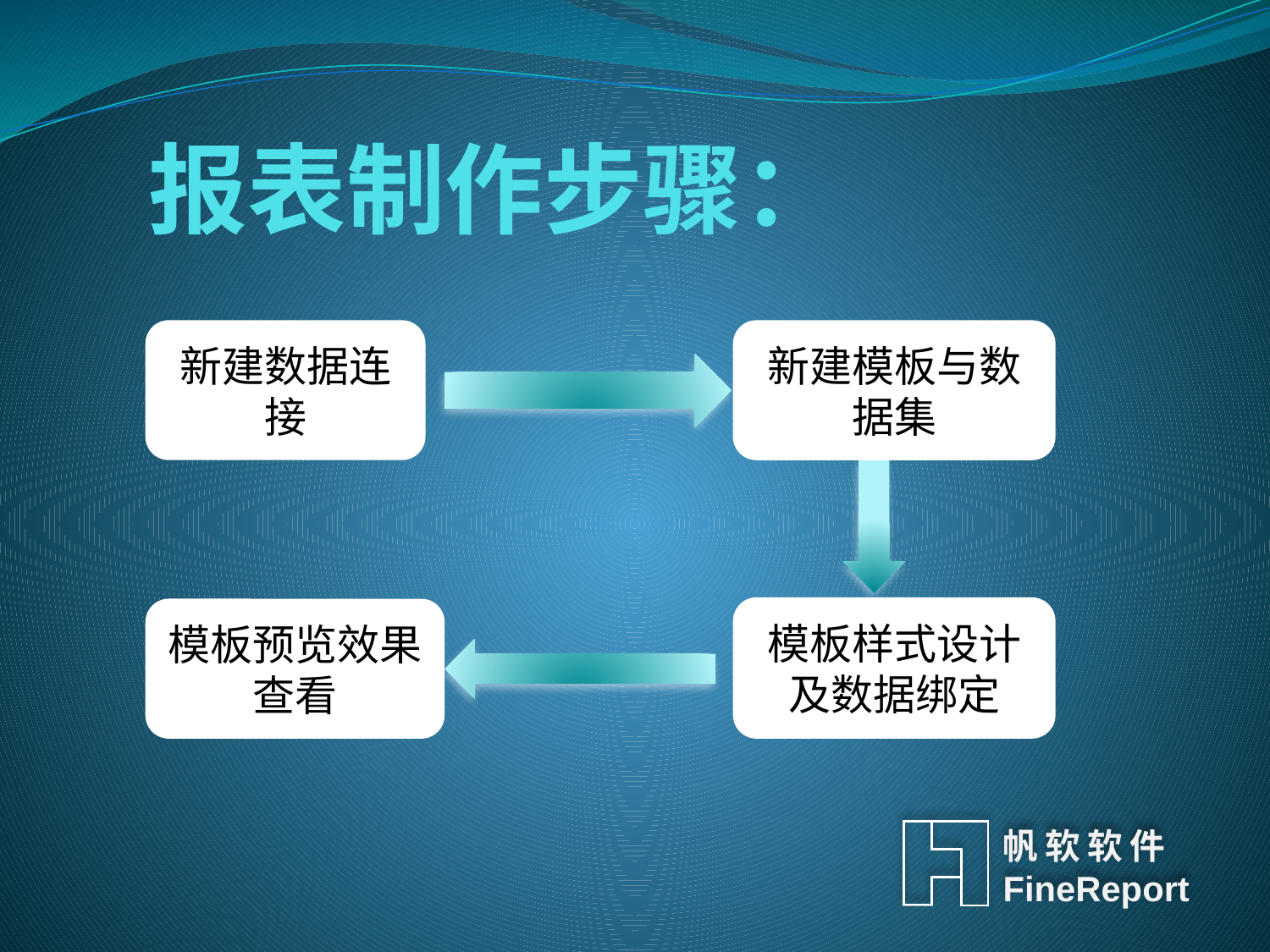

# 报表制作步骤：
新建数据连接
新建模板与数据集

模板样式设计及数据绑定
模板预览效果查看